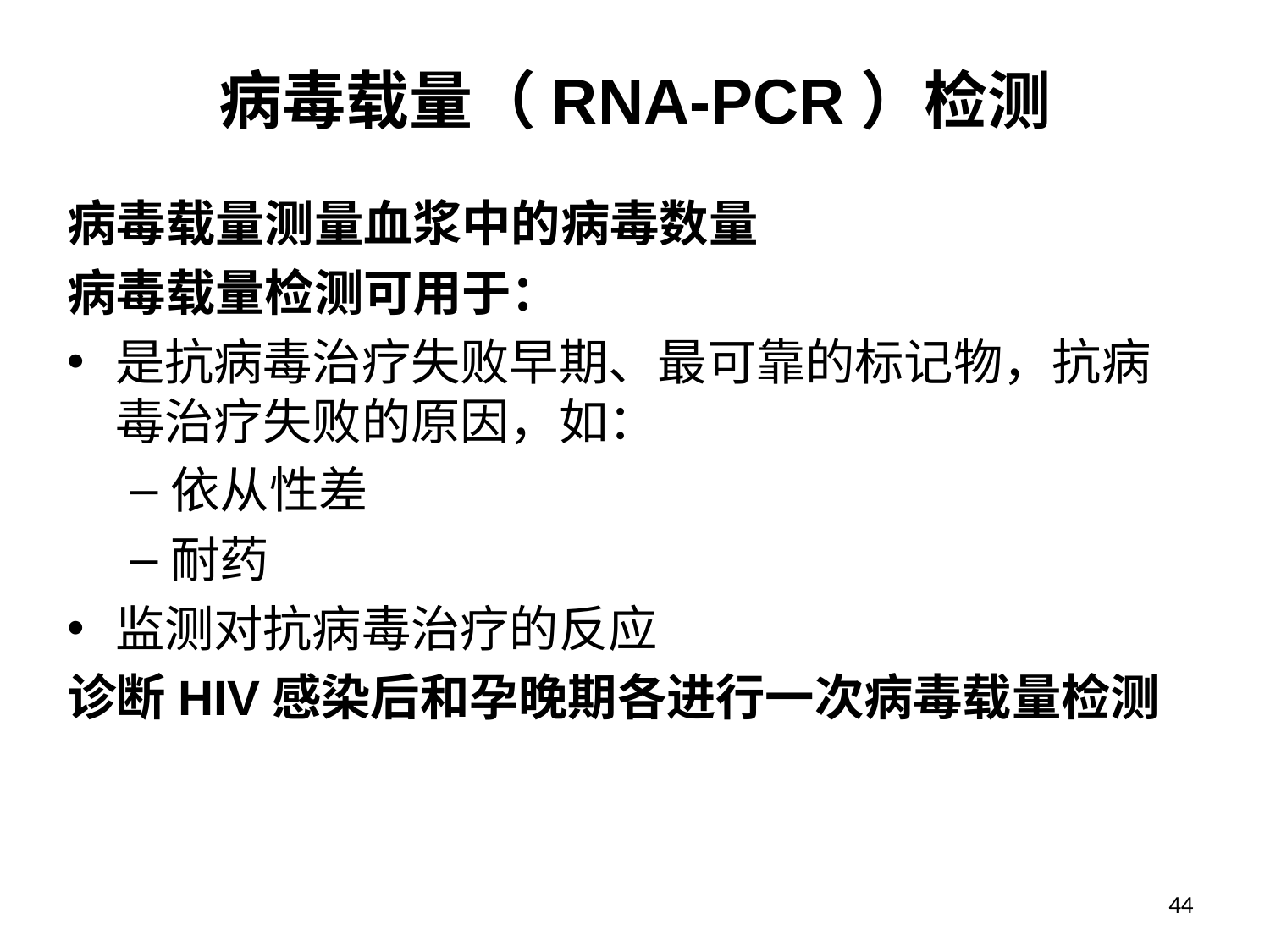

# 病毒载量（RNA-PCR）检测
病毒载量测量血浆中的病毒数量
病毒载量检测可用于：
是抗病毒治疗失败早期、最可靠的标记物，抗病毒治疗失败的原因，如：
依从性差
耐药
监测对抗病毒治疗的反应
诊断HIV感染后和孕晚期各进行一次病毒载量检测
44